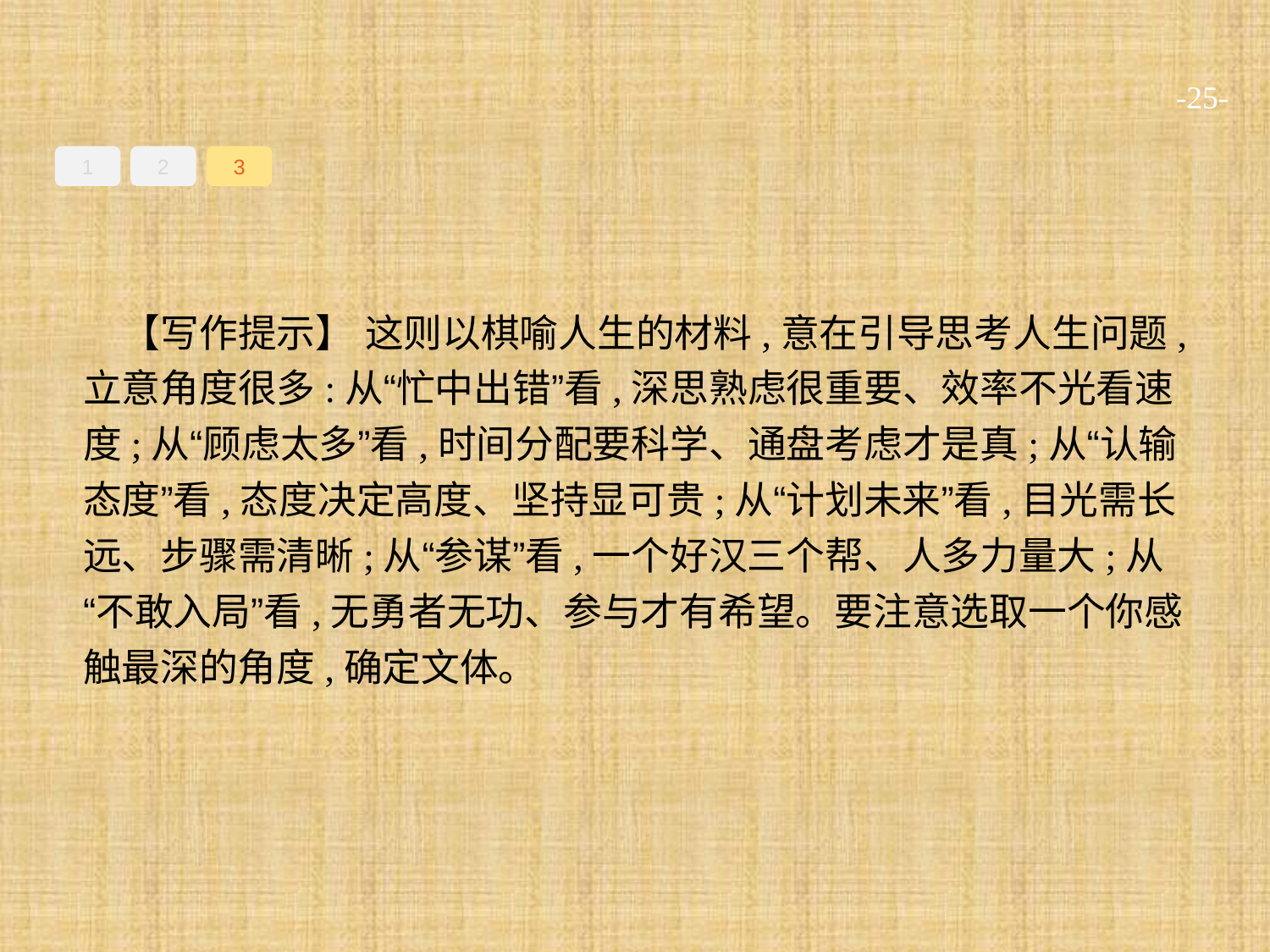

-25-
1
2
3
【写作提示】 这则以棋喻人生的材料,意在引导思考人生问题,立意角度很多:从“忙中出错”看,深思熟虑很重要、效率不光看速度;从“顾虑太多”看,时间分配要科学、通盘考虑才是真;从“认输态度”看,态度决定高度、坚持显可贵;从“计划未来”看,目光需长远、步骤需清晰;从“参谋”看,一个好汉三个帮、人多力量大;从“不敢入局”看,无勇者无功、参与才有希望。要注意选取一个你感触最深的角度,确定文体。